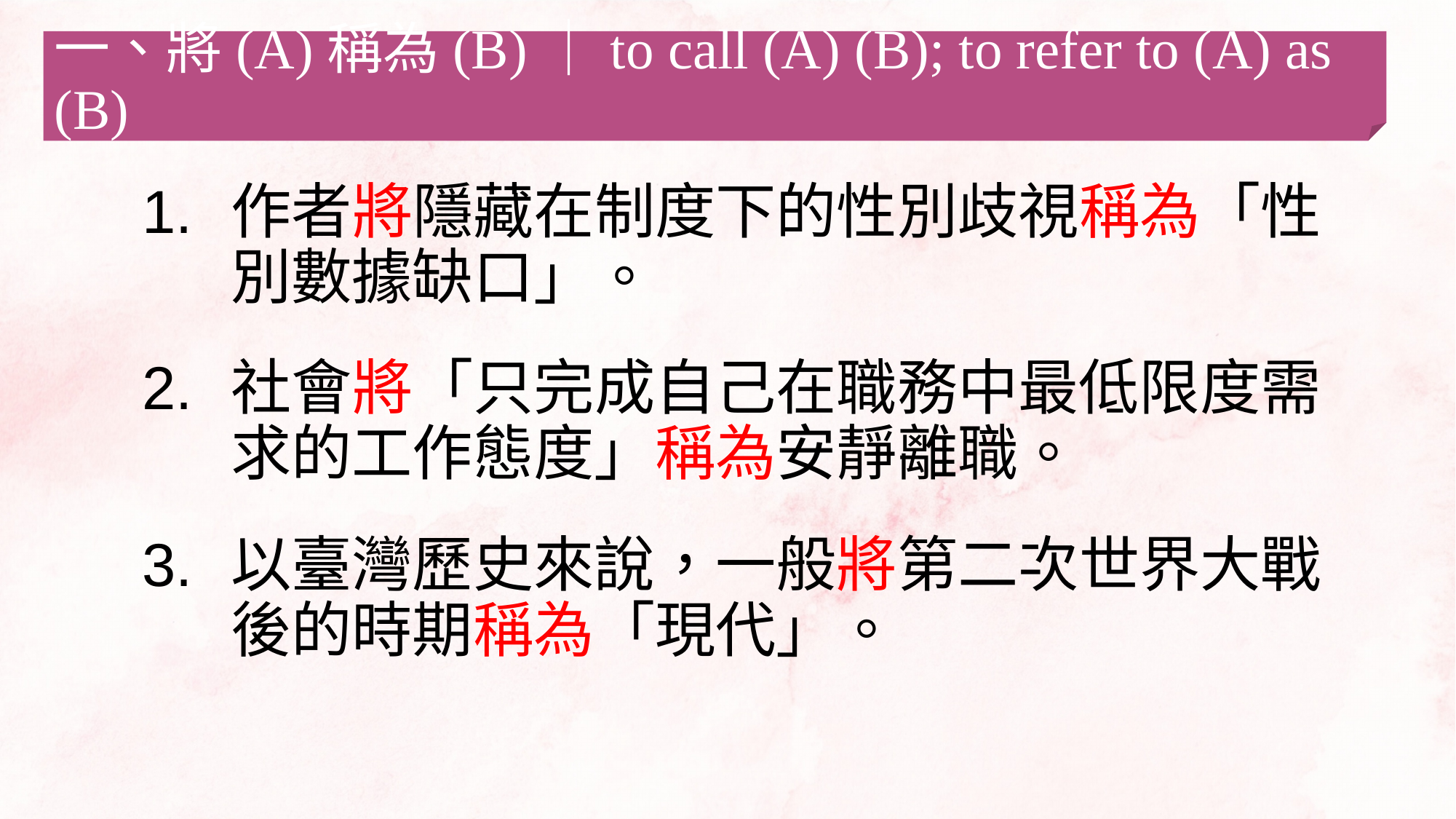

一、將(A)稱為(B)｜to call (A) (B); to refer to (A) as (B)
作者將隱藏在制度下的性別歧視稱為「性別數據缺口」。
社會將「只完成自己在職務中最低限度需求的工作態度」稱為安靜離職。
以臺灣歷史來說，一般將第二次世界大戰後的時期稱為「現代」。